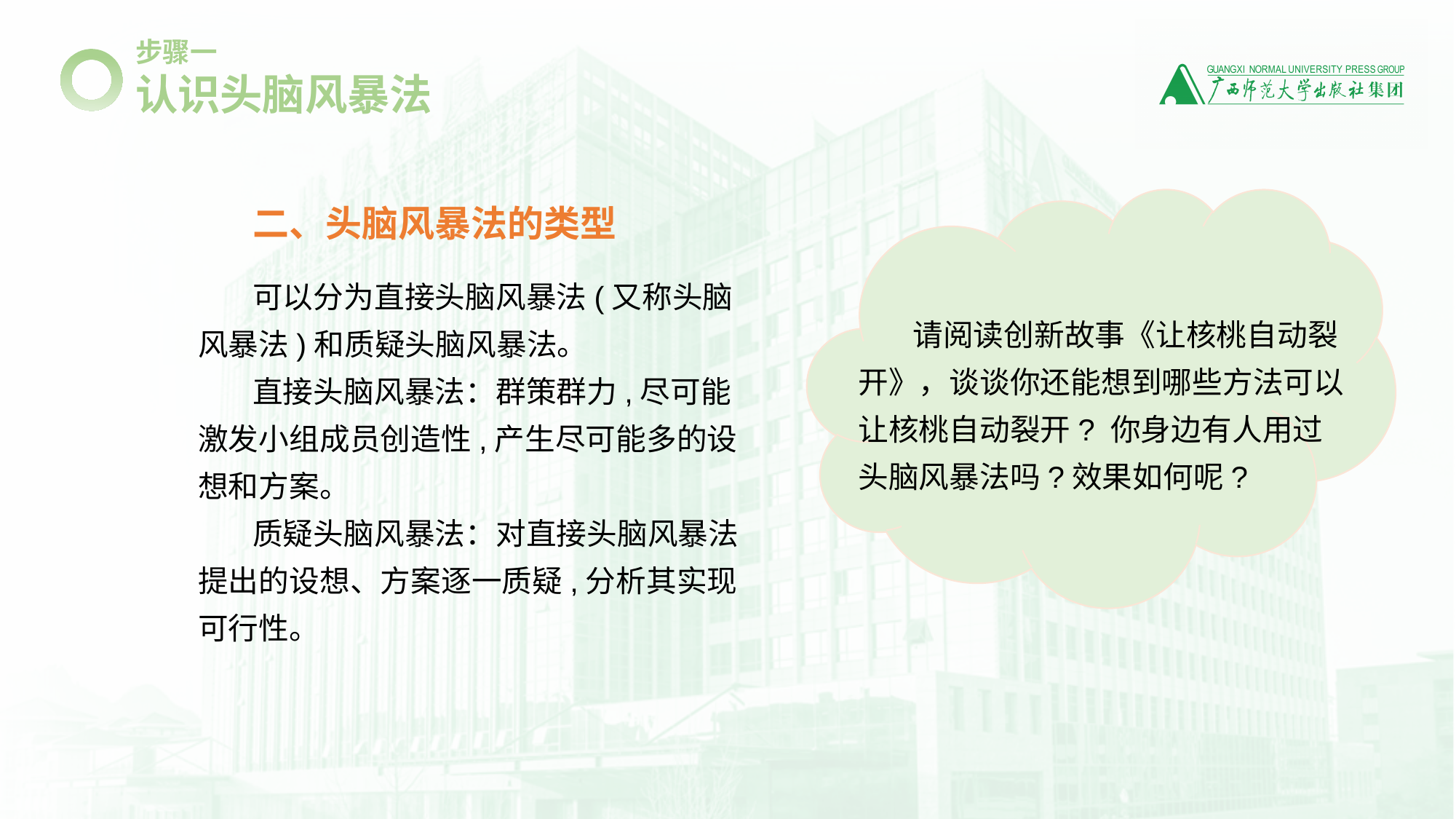

步骤一
认识头脑风暴法

二、头脑风暴法的类型

可以分为直接头脑风暴法(又称头脑风暴法)和质疑头脑风暴法。
直接头脑风暴法：群策群力,尽可能激发小组成员创造性,产生尽可能多的设想和方案。
质疑头脑风暴法：对直接头脑风暴法提出的设想、方案逐一质疑,分析其实现可行性。

请阅读创新故事《让核桃自动裂开》，谈谈你还能想到哪些方法可以让核桃自动裂开? 你身边有人用过头脑风暴法吗?效果如何呢?